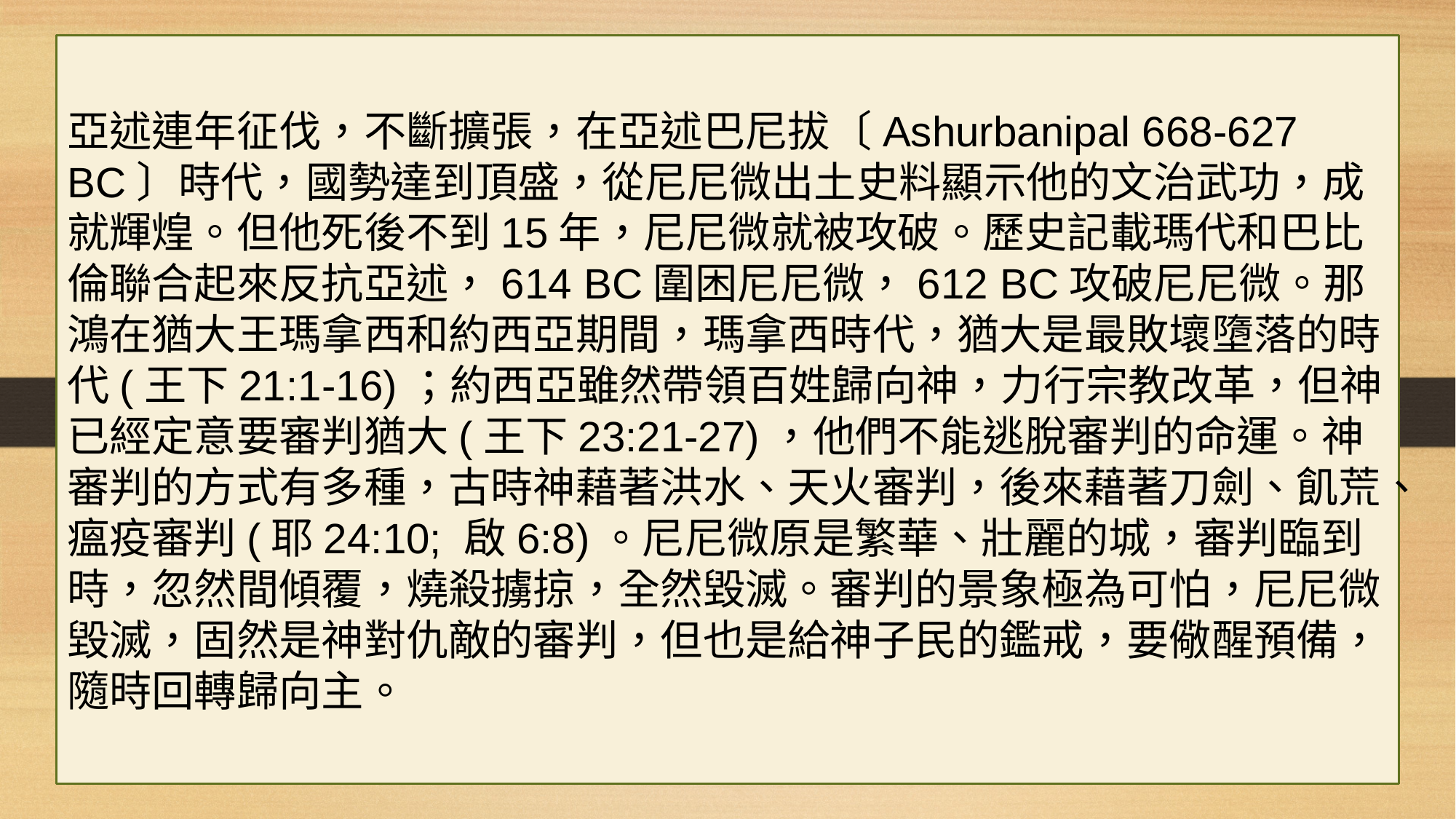

亞述連年征伐，不斷擴張，在亞述巴尼拔〔Ashurbanipal 668-627 BC〕時代，國勢達到頂盛，從尼尼微出土史料顯示他的文治武功，成就輝煌。但他死後不到15年，尼尼微就被攻破。歷史記載瑪代和巴比倫聯合起來反抗亞述，614 BC圍困尼尼微，612 BC攻破尼尼微。那鴻在猶大王瑪拿西和約西亞期間，瑪拿西時代，猶大是最敗壞墮落的時代(王下21:1-16)；約西亞雖然帶領百姓歸向神，力行宗教改革，但神已經定意要審判猶大(王下23:21-27)，他們不能逃脫審判的命運。神審判的方式有多種，古時神藉著洪水、天火審判，後來藉著刀劍、飢荒、瘟疫審判(耶24:10; 啟6:8)。尼尼微原是繁華、壯麗的城，審判臨到時，忽然間傾覆，燒殺擄掠，全然毀滅。審判的景象極為可怕，尼尼微毀滅，固然是神對仇敵的審判，但也是給神子民的鑑戒，要儆醒預備，隨時回轉歸向主。
#